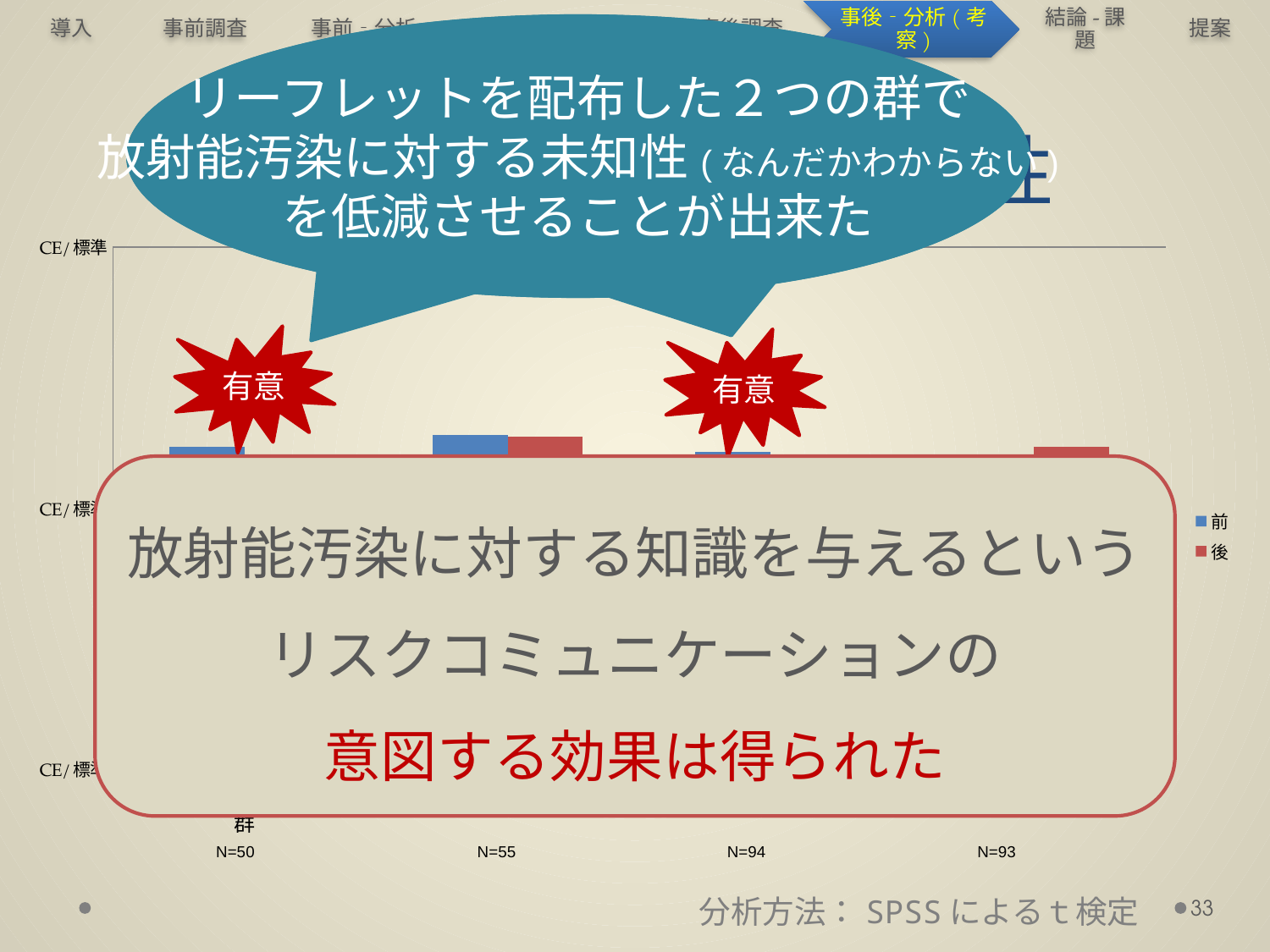

# 事前-事後比較　未知性
導入
事前調査
事前‐分析
考察
方略
事後調査
事後‐分析(考察)
結論-課題
提案

リーフレットを配布した２つの群で
放射能汚染に対する未知性(なんだかわからない)
を低減させることが出来た

### Chart

| Category | 前 | 後 |
|---|---|---|
| ポスター・リーフレット群 | 3.468 | 3.2117999999999998 |
| ポスター群 | 3.5607 | 3.5455 |
| リーフレット群 | 3.431599999999999 | 3.2695 |
| 制御群 | 3.3871 | 3.4722999999999993 |
有意
有意
放射能汚染に対する知識を与えるという
リスクコミュニケーションの
意図する効果は得られた
N=50
N=55
N=94
N=93
33
分析方法：SPSSによるｔ検定